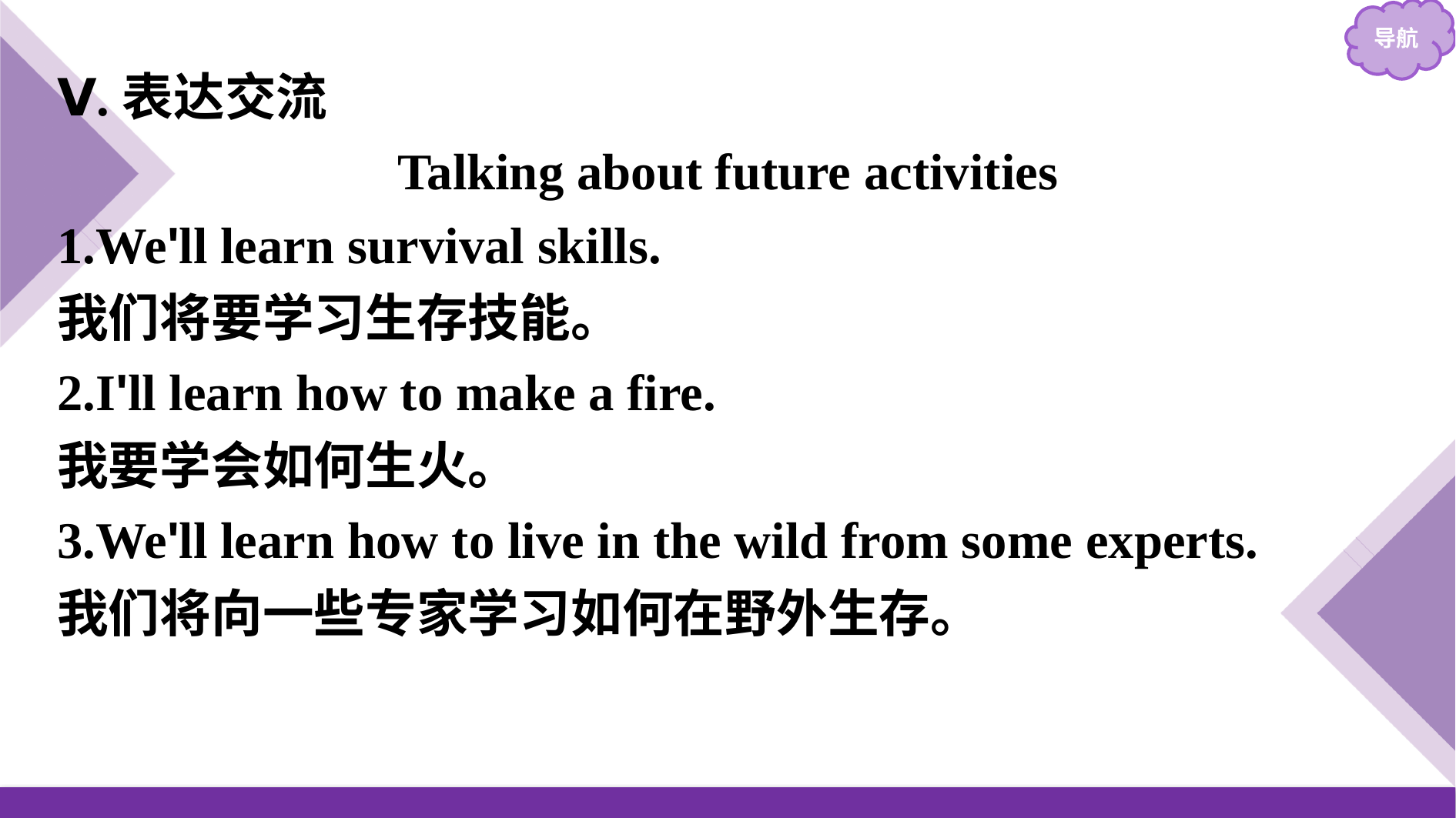

Ⅴ.表达交流
Talking about future activities
1.We'll learn survival skills.
我们将要学习生存技能。
2.I'll learn how to make a fire.
我要学会如何生火。
3.We'll learn how to live in the wild from some experts.
我们将向一些专家学习如何在野外生存。